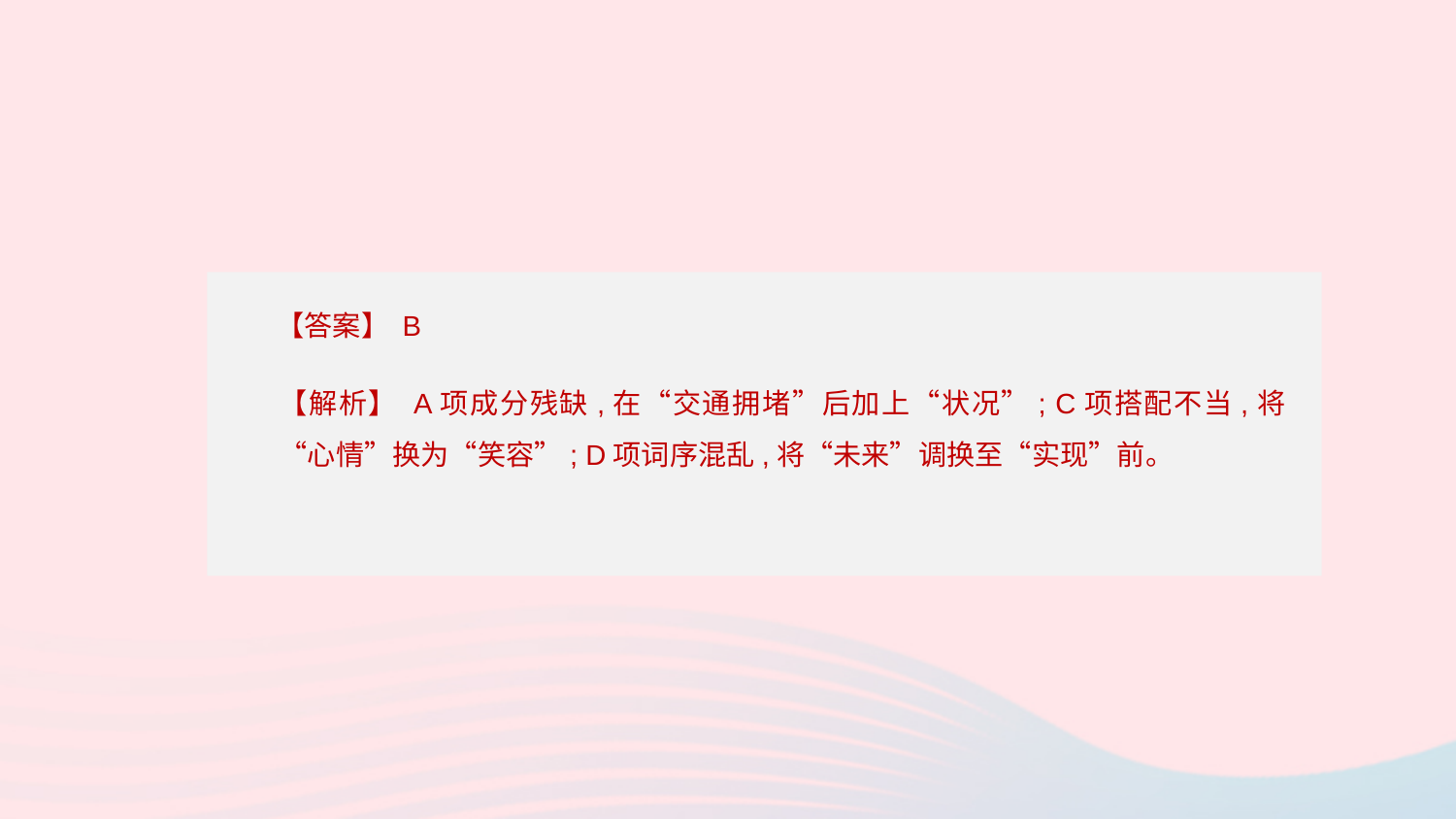

【答案】 B
【解析】 A项成分残缺,在“交通拥堵”后加上“状况”; C项搭配不当,将“心情”换为“笑容”; D项词序混乱,将“未来”调换至“实现”前。